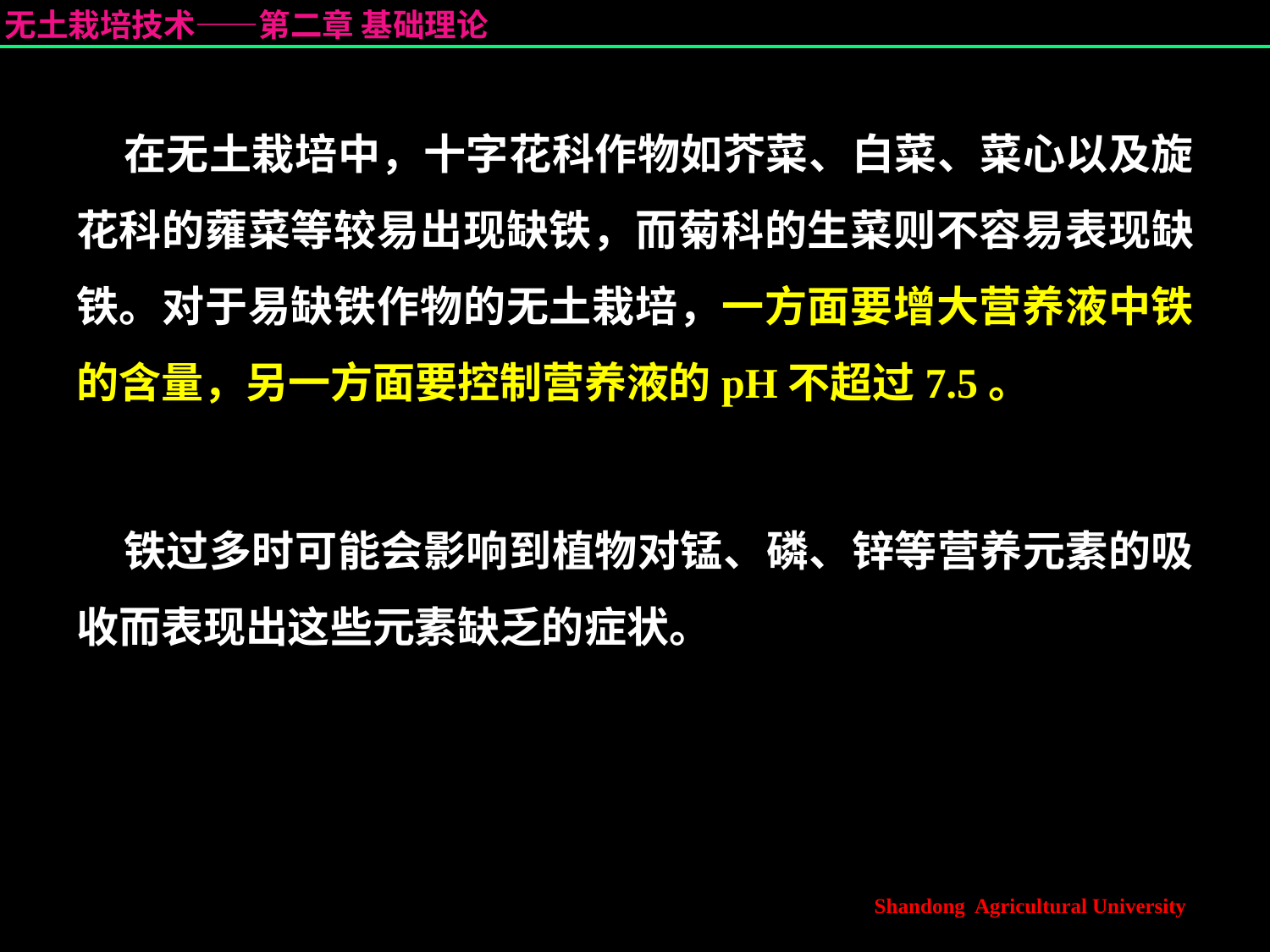

在无土栽培中，十字花科作物如芥菜、白菜、菜心以及旋花科的蕹菜等较易出现缺铁，而菊科的生菜则不容易表现缺铁。对于易缺铁作物的无土栽培，一方面要增大营养液中铁的含量，另一方面要控制营养液的pH不超过7.5。

铁过多时可能会影响到植物对锰、磷、锌等营养元素的吸收而表现出这些元素缺乏的症状。